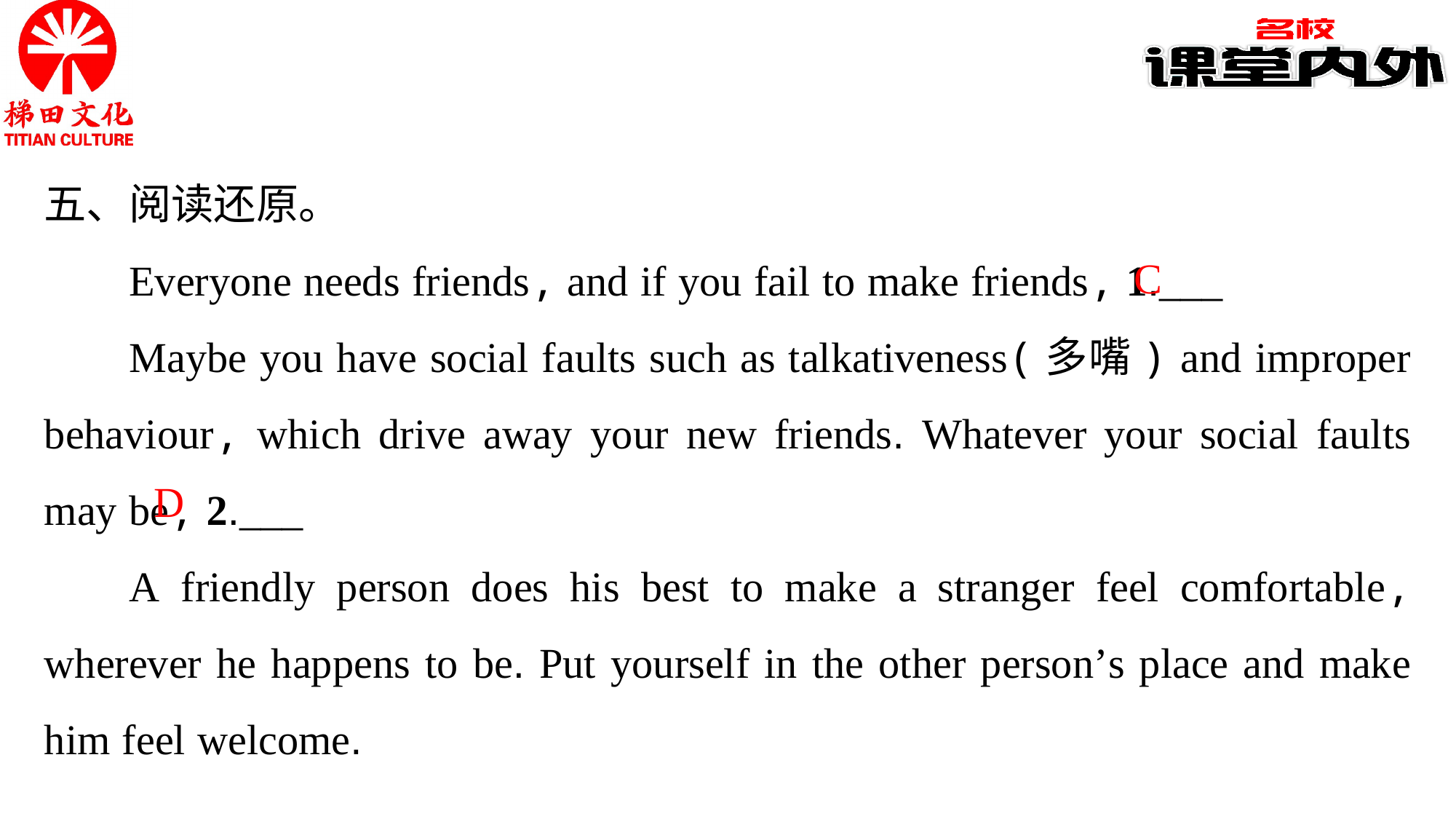

五、阅读还原。
Everyone needs friends, and if you fail to make friends, 1.___
Maybe you have social faults such as talkativeness(多嘴) and improper behaviour, which drive away your new friends. Whatever your social faults may be, 2.___
A friendly person does his best to make a stranger feel comfortable, wherever he happens to be. Put yourself in the other person’s place and make him feel welcome.
C
D